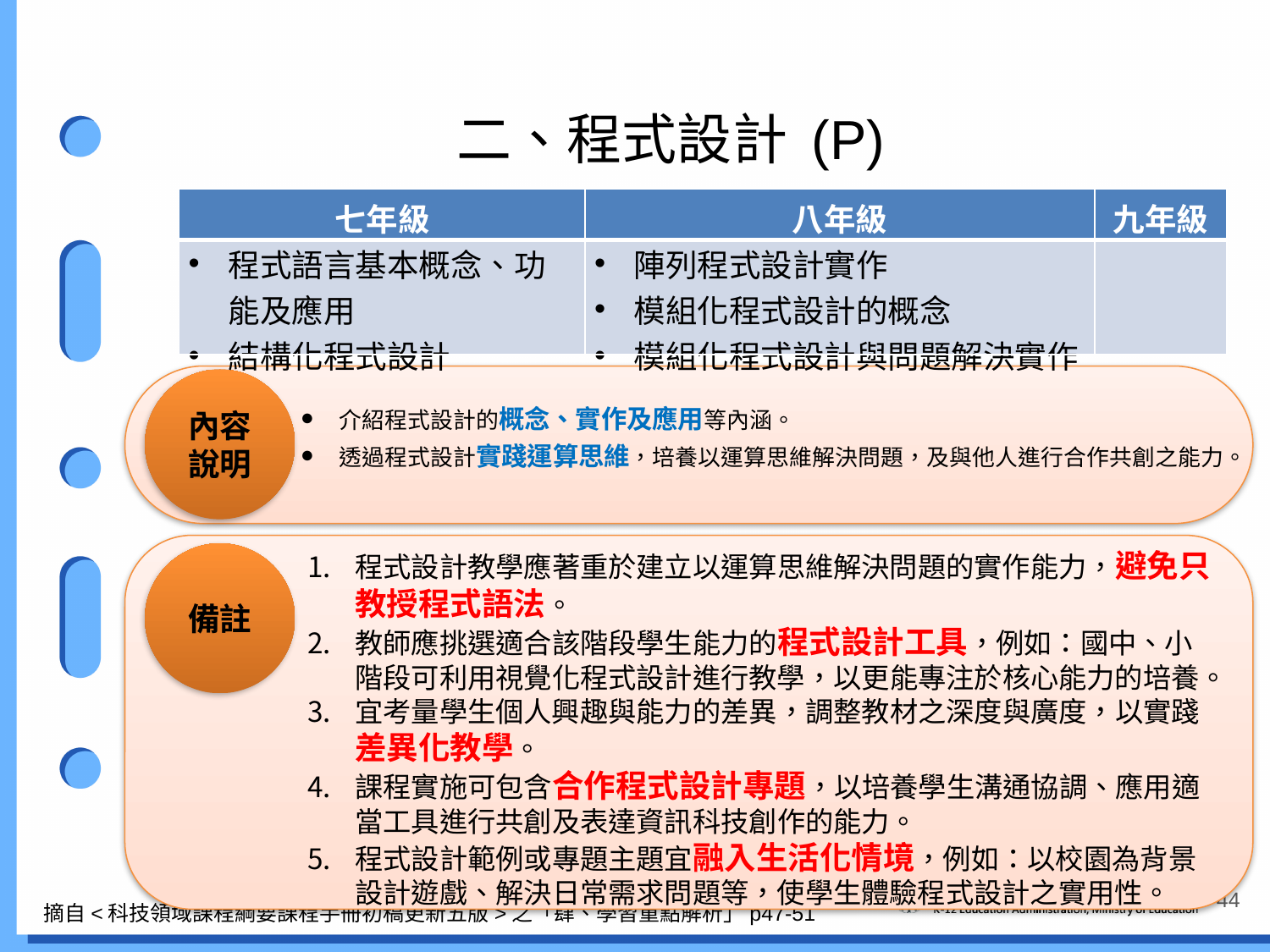

# 二、程式設計 (P)
| 七年級 | 八年級 | 九年級 |
| --- | --- | --- |
| 程式語言基本概念、功能及應用 結構化程式設計 | 陣列程式設計實作 模組化程式設計的概念 模組化程式設計與問題解決實作 |  |

內容說明
介紹程式設計的概念、實作及應用等內涵。
透過程式設計實踐運算思維，培養以運算思維解決問題，及與他人進行合作共創之能力。

備註
程式設計教學應著重於建立以運算思維解決問題的實作能力，避免只教授程式語法。
教師應挑選適合該階段學生能力的程式設計工具，例如：國中、小階段可利用視覺化程式設計進行教學，以更能專注於核心能力的培養。
宜考量學生個人興趣與能力的差異，調整教材之深度與廣度，以實踐差異化教學。
課程實施可包含合作程式設計專題，以培養學生溝通協調、應用適當工具進行共創及表達資訊科技創作的能力。
程式設計範例或專題主題宜融入生活化情境，例如：以校園為背景設計遊戲、解決日常需求問題等，使學生體驗程式設計之實用性。
44
摘自<科技領域課程綱要課程手冊初稿更新五版>之「肆、學習重點解析」p47-51